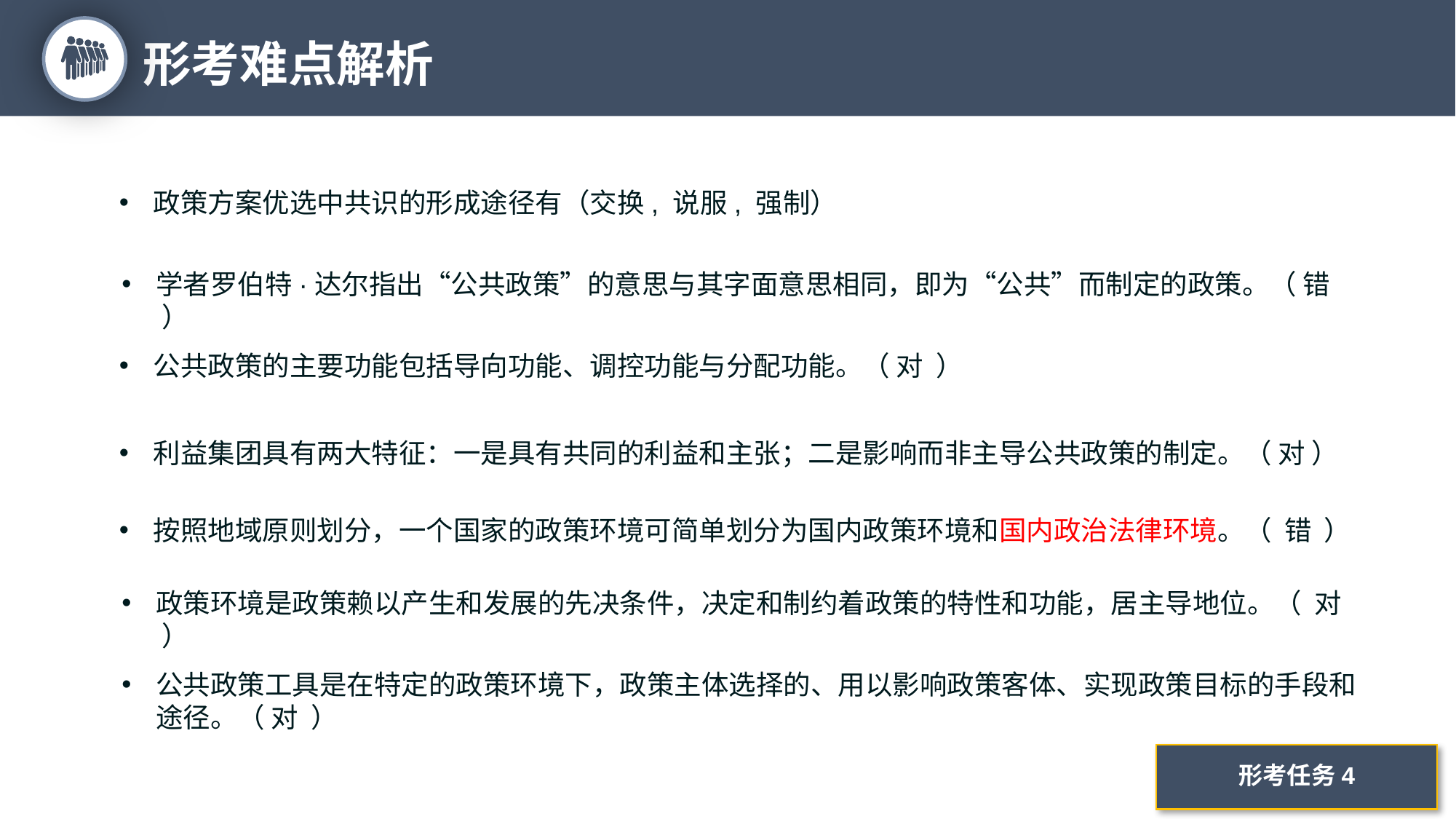

形考难点解析

21
政策方案优选中共识的形成途径有（交换, 说服, 强制）
学者罗伯特·达尔指出“公共政策”的意思与其字面意思相同，即为“公共”而制定的政策。（ 错  ）
公共政策的主要功能包括导向功能、调控功能与分配功能。（ 对  ）
利益集团具有两大特征：一是具有共同的利益和主张；二是影响而非主导公共政策的制定。（ 对 ）
按照地域原则划分，一个国家的政策环境可简单划分为国内政策环境和国内政治法律环境。（  错  ）
政策环境是政策赖以产生和发展的先决条件，决定和制约着政策的特性和功能，居主导地位。（  对  ）
公共政策工具是在特定的政策环境下，政策主体选择的、用以影响政策客体、实现政策目标的手段和途径。（ 对  ）
形考任务4